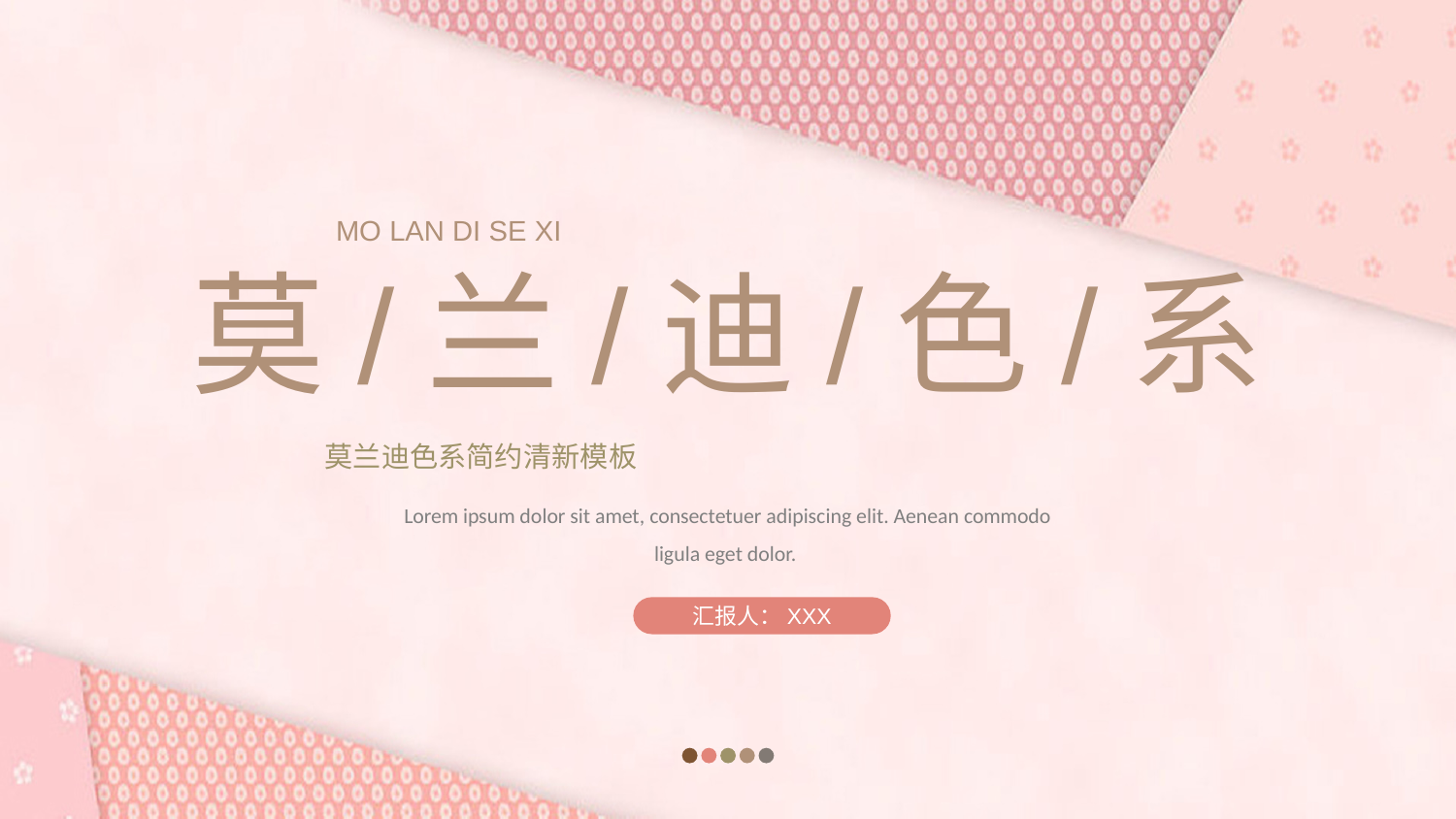

MO LAN DI SE XI
莫/兰/迪/色/系

莫兰迪色系简约清新模板
Lorem ipsum dolor sit amet, consectetuer adipiscing elit. Aenean commodo ligula eget dolor.

汇报人：XXX